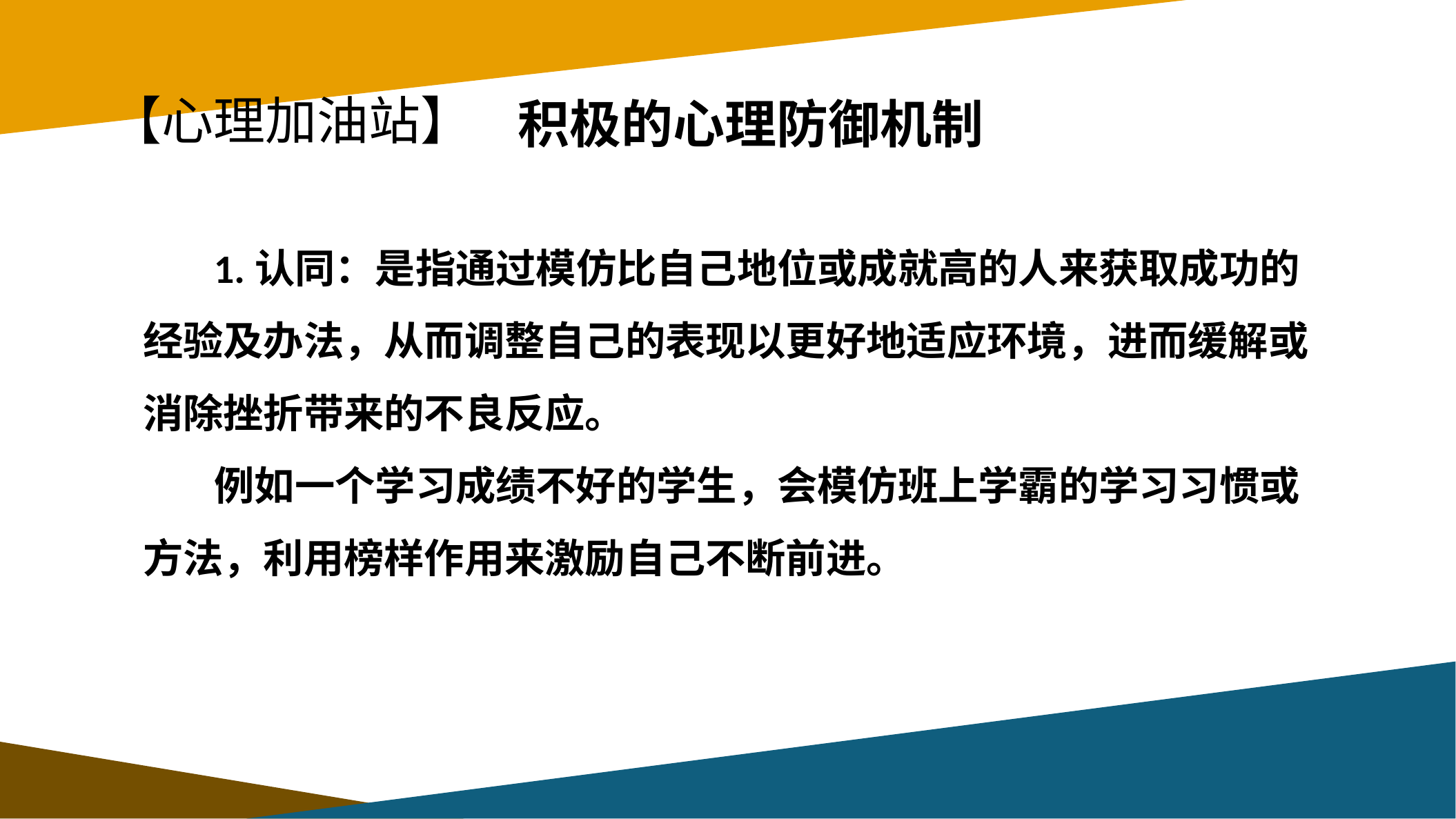

# 【心理加油站】
积极的心理防御机制
    1.认同：是指通过模仿比自己地位或成就高的人来获取成功的经验及办法，从而调整自己的表现以更好地适应环境，进而缓解或消除挫折带来的不良反应。
   例如一个学习成绩不好的学生，会模仿班上学霸的学习习惯或方法，利用榜样作用来激励自己不断前进。